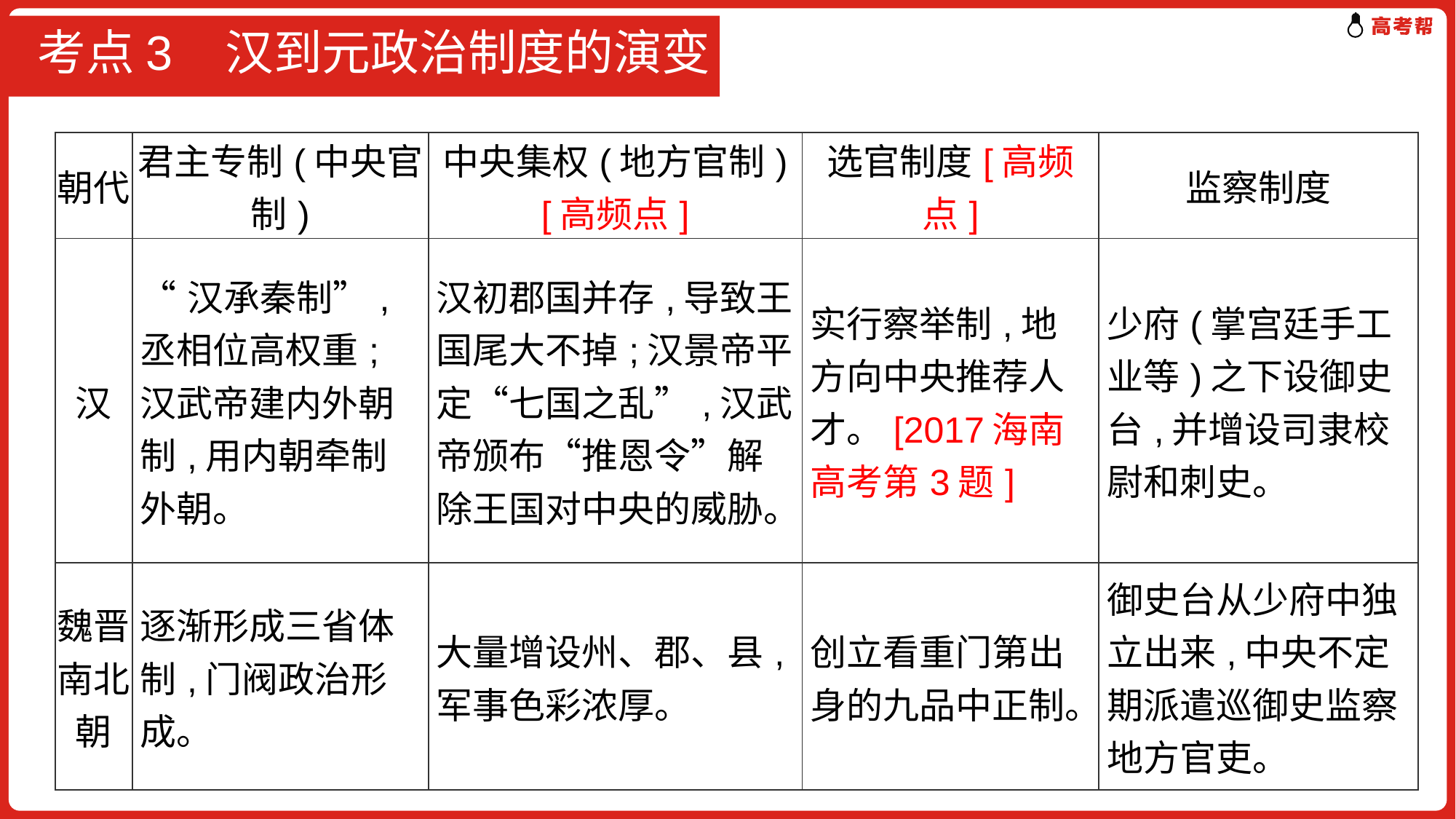

# 考点3   汉到元政治制度的演变
| 朝代 | 君主专制(中央官制) | 中央集权(地方官制)[高频点] | 选官制度[高频点] | 监察制度 |
| --- | --- | --- | --- | --- |
| 汉 | “汉承秦制”,丞相位高权重;汉武帝建内外朝制,用内朝牵制外朝。 | 汉初郡国并存,导致王国尾大不掉;汉景帝平定“七国之乱”,汉武帝颁布“推恩令”解除王国对中央的威胁。 | 实行察举制,地方向中央推荐人才。[2017海南高考第3题] | 少府(掌宫廷手工业等)之下设御史台,并增设司隶校尉和刺史。 |
| 魏晋南北朝 | 逐渐形成三省体制,门阀政治形成。 | 大量增设州、郡、县,军事色彩浓厚。 | 创立看重门第出身的九品中正制。 | 御史台从少府中独立出来,中央不定期派遣巡御史监察地方官吏。 |